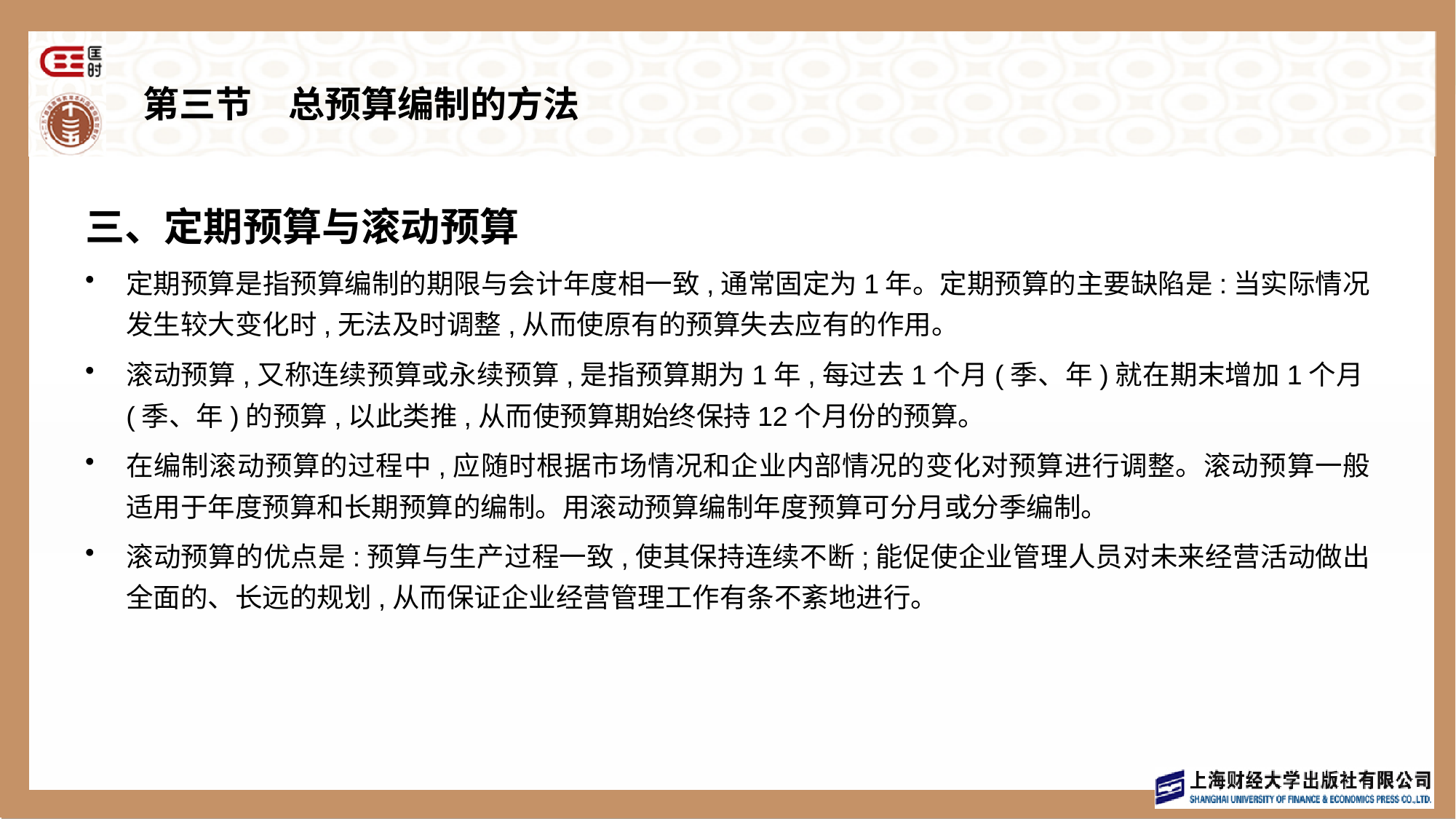

# 第三节　总预算编制的方法
三、定期预算与滚动预算
定期预算是指预算编制的期限与会计年度相一致,通常固定为1年。定期预算的主要缺陷是:当实际情况发生较大变化时,无法及时调整,从而使原有的预算失去应有的作用。
滚动预算,又称连续预算或永续预算,是指预算期为1年,每过去1个月(季、年)就在期末增加1个月(季、年)的预算,以此类推,从而使预算期始终保持12个月份的预算。
在编制滚动预算的过程中,应随时根据市场情况和企业内部情况的变化对预算进行调整。滚动预算一般适用于年度预算和长期预算的编制。用滚动预算编制年度预算可分月或分季编制。
滚动预算的优点是:预算与生产过程一致,使其保持连续不断;能促使企业管理人员对未来经营活动做出全面的、长远的规划,从而保证企业经营管理工作有条不紊地进行。